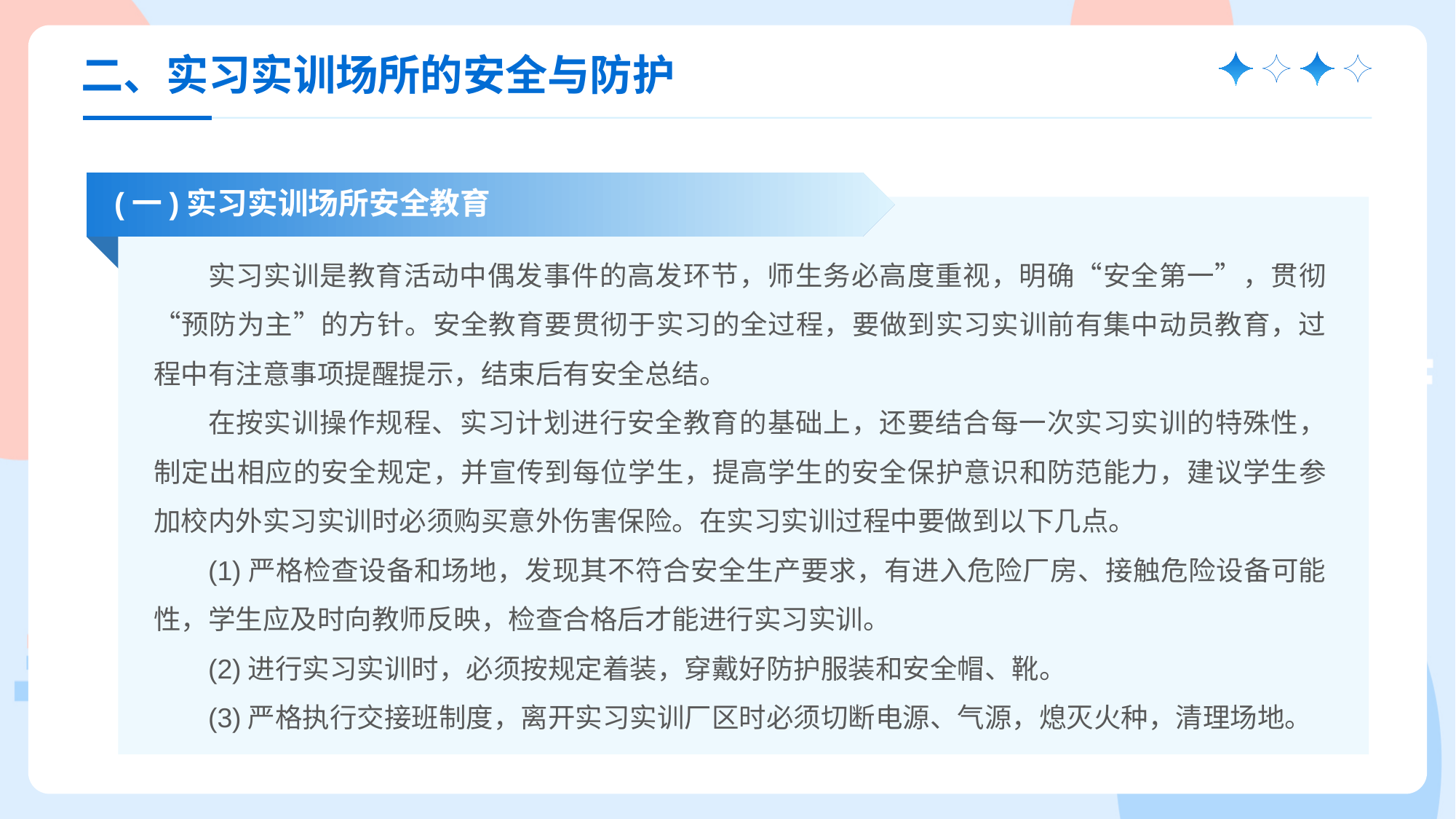

二、实习实训场所的安全与防护
(一)实习实训场所安全教育

实习实训是教育活动中偶发事件的高发环节，师生务必高度重视，明确“安全第一”，贯彻“预防为主”的方针。安全教育要贯彻于实习的全过程，要做到实习实训前有集中动员教育，过程中有注意事项提醒提示，结束后有安全总结。
在按实训操作规程、实习计划进行安全教育的基础上，还要结合每一次实习实训的特殊性，制定出相应的安全规定，并宣传到每位学生，提高学生的安全保护意识和防范能力，建议学生参加校内外实习实训时必须购买意外伤害保险。在实习实训过程中要做到以下几点。
(1)严格检查设备和场地，发现其不符合安全生产要求，有进入危险厂房、接触危险设备可能性，学生应及时向教师反映，检查合格后才能进行实习实训。
(2)进行实习实训时，必须按规定着装，穿戴好防护服装和安全帽、靴。
(3)严格执行交接班制度，离开实习实训厂区时必须切断电源、气源，熄灭火种，清理场地。